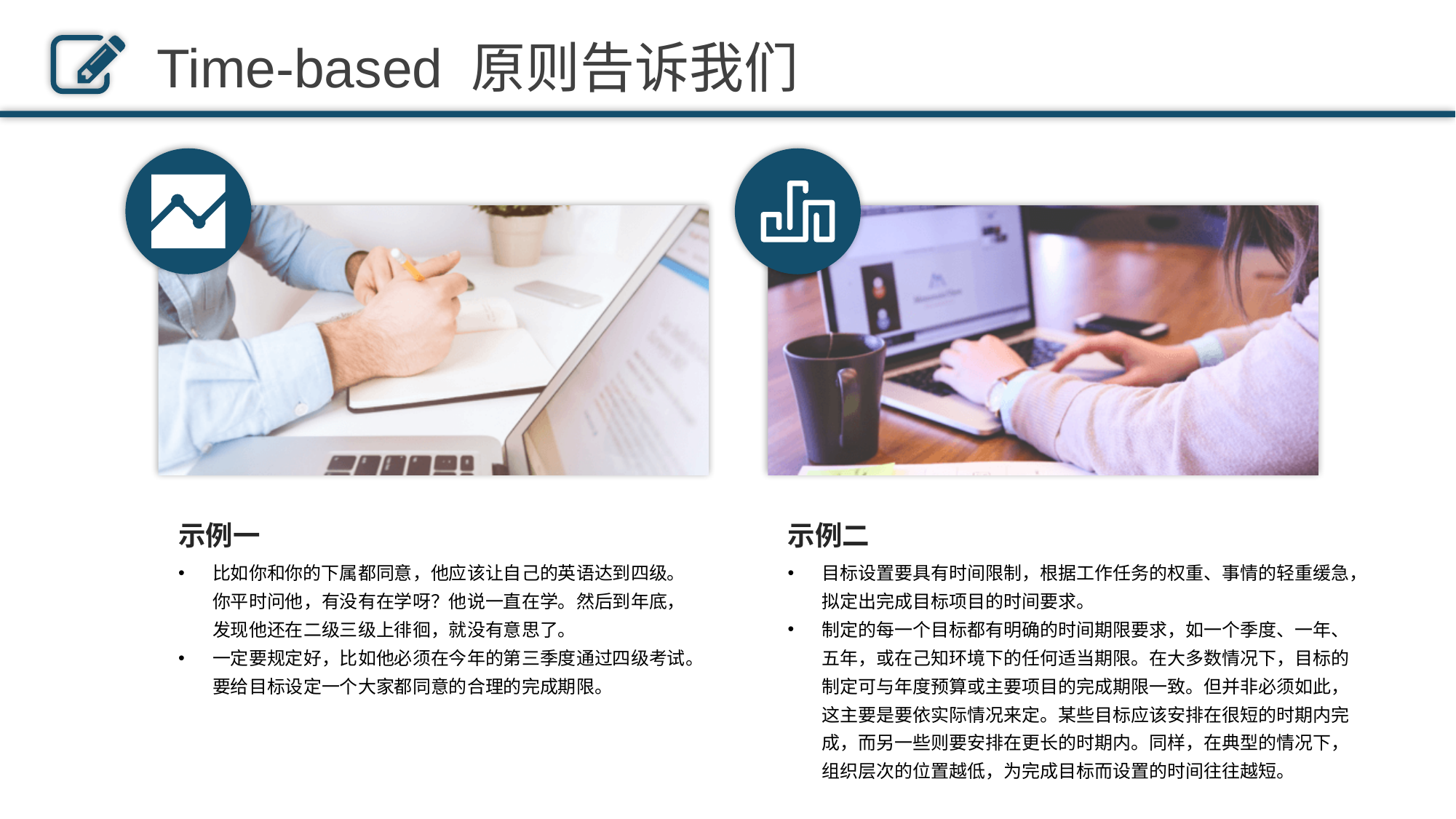

Time-based 原则告诉我们

示例一
比如你和你的下属都同意，他应该让自己的英语达到四级。你平时问他，有没有在学呀？他说一直在学。然后到年底，发现他还在二级三级上徘徊，就没有意思了。
一定要规定好，比如他必须在今年的第三季度通过四级考试。要给目标设定一个大家都同意的合理的完成期限。
示例二
目标设置要具有时间限制，根据工作任务的权重、事情的轻重缓急，拟定出完成目标项目的时间要求。
制定的每一个目标都有明确的时间期限要求，如一个季度、一年、五年，或在己知环境下的任何适当期限。在大多数情况下，目标的制定可与年度预算或主要项目的完成期限一致。但并非必须如此，这主要是要依实际情况来定。某些目标应该安排在很短的时期内完成，而另一些则要安排在更长的时期内。同样，在典型的情况下，组织层次的位置越低，为完成目标而设置的时间往往越短。